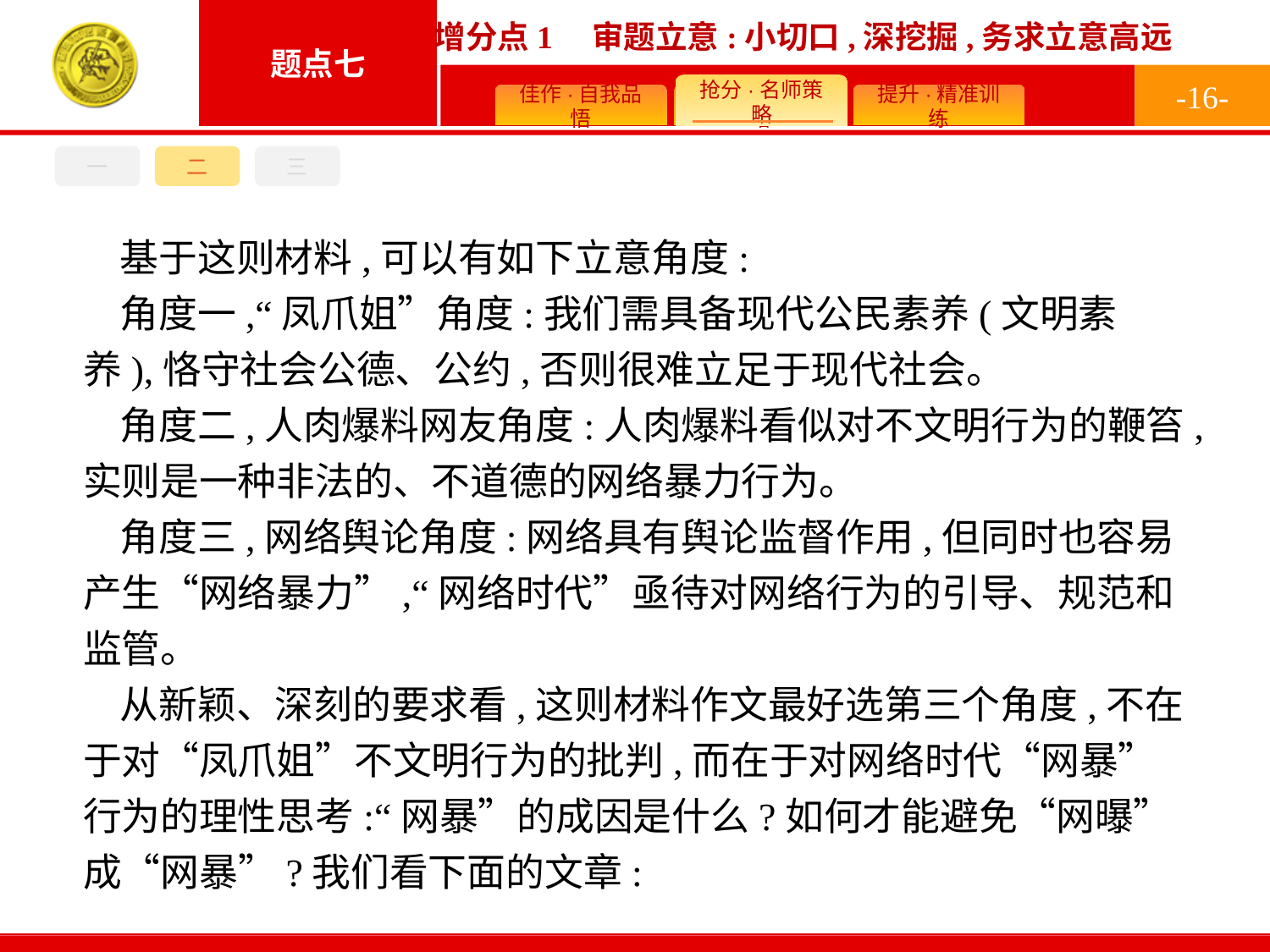

-16-
一
二
三
基于这则材料,可以有如下立意角度:
角度一,“凤爪姐”角度:我们需具备现代公民素养(文明素养),恪守社会公德、公约,否则很难立足于现代社会。
角度二,人肉爆料网友角度:人肉爆料看似对不文明行为的鞭笞,实则是一种非法的、不道德的网络暴力行为。
角度三,网络舆论角度:网络具有舆论监督作用,但同时也容易产生“网络暴力”,“网络时代”亟待对网络行为的引导、规范和监管。
从新颖、深刻的要求看,这则材料作文最好选第三个角度,不在于对“凤爪姐”不文明行为的批判,而在于对网络时代“网暴”行为的理性思考:“网暴”的成因是什么?如何才能避免“网曝”成“网暴”?我们看下面的文章: